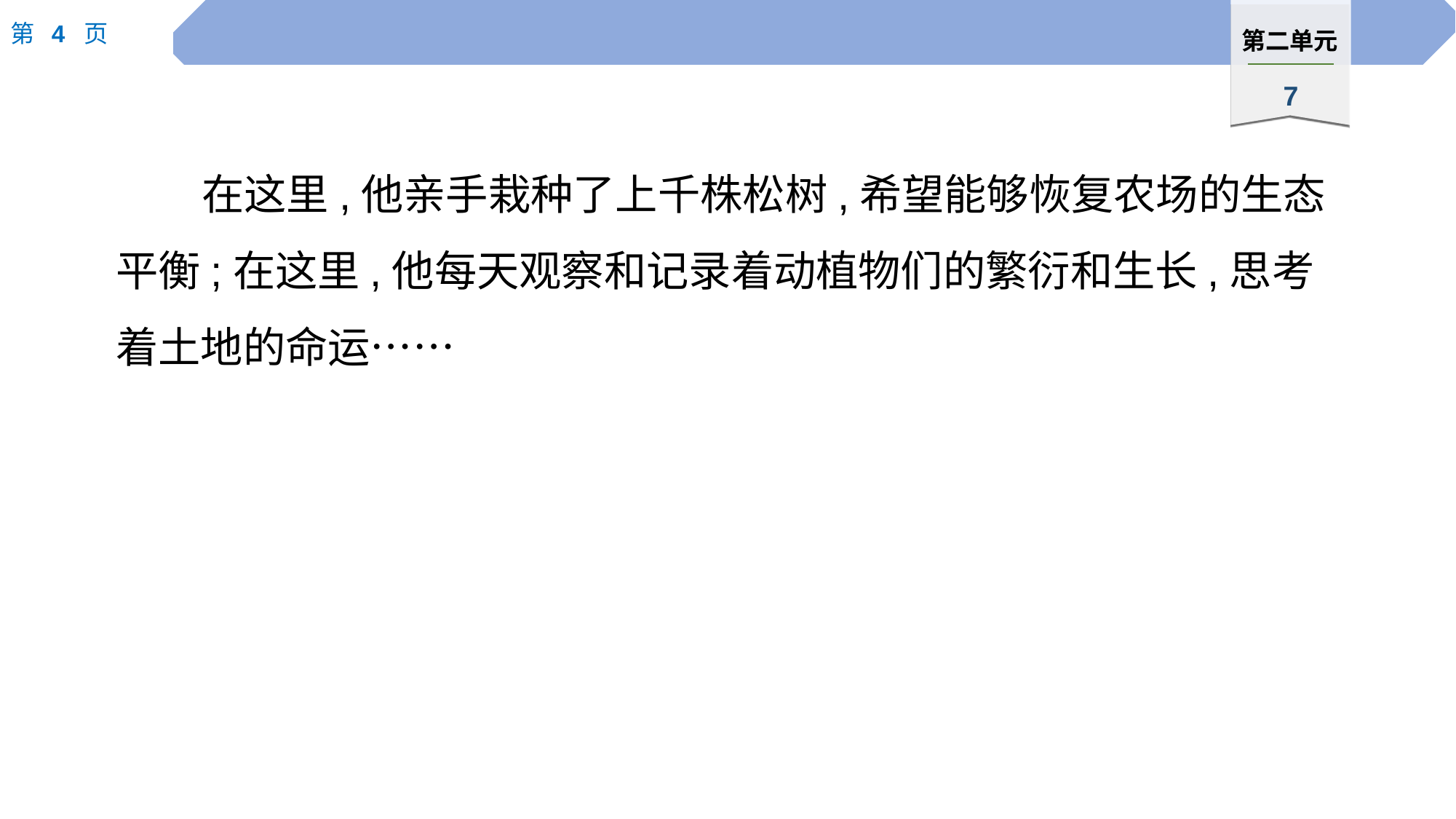

在这里,他亲手栽种了上千株松树,希望能够恢复农场的生态平衡;在这里,他每天观察和记录着动植物们的繁衍和生长,思考着土地的命运……